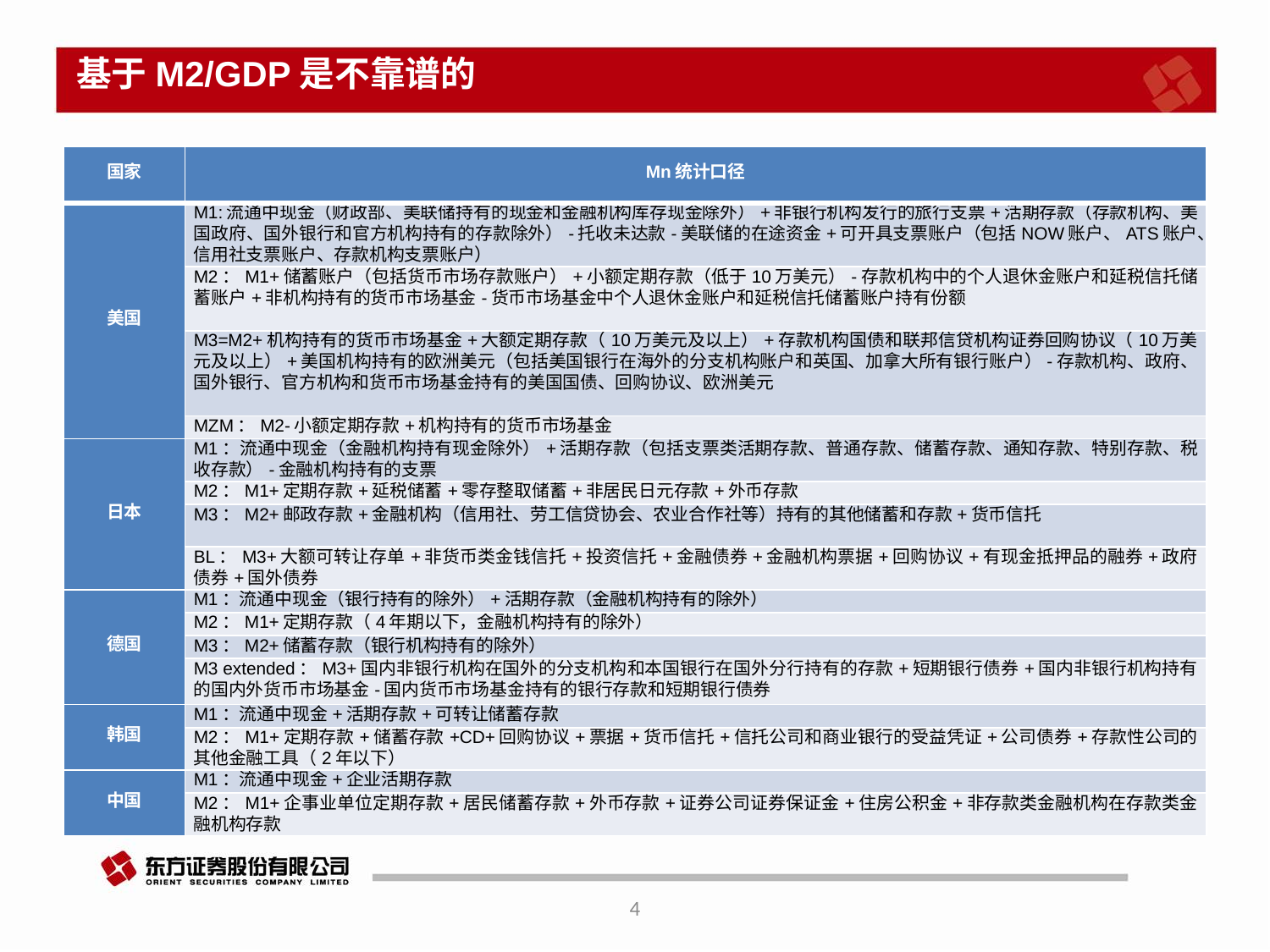

# 基于M2/GDP是不靠谱的
| 国家 | Mn统计口径 |
| --- | --- |
| 美国 | M1:流通中现金（财政部、美联储持有的现金和金融机构库存现金除外）+非银行机构发行的旅行支票+活期存款（存款机构、美国政府、国外银行和官方机构持有的存款除外）-托收未达款-美联储的在途资金+可开具支票账户（包括NOW账户、ATS账户、信用社支票账户、存款机构支票账户） |
|  | M2：M1+储蓄账户（包括货币市场存款账户）+小额定期存款（低于10万美元）-存款机构中的个人退休金账户和延税信托储蓄账户+非机构持有的货币市场基金-货币市场基金中个人退休金账户和延税信托储蓄账户持有份额 |
|  | M3=M2+机构持有的货币市场基金+大额定期存款（10万美元及以上）+存款机构国债和联邦信贷机构证券回购协议（10万美元及以上）+美国机构持有的欧洲美元（包括美国银行在海外的分支机构账户和英国、加拿大所有银行账户）-存款机构、政府、国外银行、官方机构和货币市场基金持有的美国国债、回购协议、欧洲美元 |
|  | MZM：M2-小额定期存款+机构持有的货币市场基金 |
| 日本 | M1：流通中现金（金融机构持有现金除外）+活期存款（包括支票类活期存款、普通存款、储蓄存款、通知存款、特别存款、税收存款）-金融机构持有的支票 |
|  | M2：M1+定期存款+延税储蓄+零存整取储蓄+非居民日元存款+外币存款 |
|  | M3：M2+邮政存款+金融机构（信用社、劳工信贷协会、农业合作社等）持有的其他储蓄和存款+货币信托 |
|  | BL：M3+大额可转让存单+非货币类金钱信托+投资信托+金融债券+金融机构票据+回购协议+有现金抵押品的融券+政府债券+国外债券 |
| 德国 | M1：流通中现金（银行持有的除外）+活期存款（金融机构持有的除外） |
|  | M2：M1+定期存款（4年期以下，金融机构持有的除外） |
|  | M3：M2+储蓄存款（银行机构持有的除外） |
|  | M3 extended：M3+国内非银行机构在国外的分支机构和本国银行在国外分行持有的存款+短期银行债券+国内非银行机构持有的国内外货币市场基金-国内货币市场基金持有的银行存款和短期银行债券 |
| 韩国 | M1：流通中现金+活期存款+可转让储蓄存款 |
|  | M2：M1+定期存款+储蓄存款+CD+回购协议+票据+货币信托+信托公司和商业银行的受益凭证+公司债券+存款性公司的其他金融工具（2年以下） |
| 中国 | M1：流通中现金+企业活期存款 |
|  | M2：M1+企事业单位定期存款+居民储蓄存款+外币存款+证券公司证券保证金+住房公积金+非存款类金融机构在存款类金融机构存款 |
4